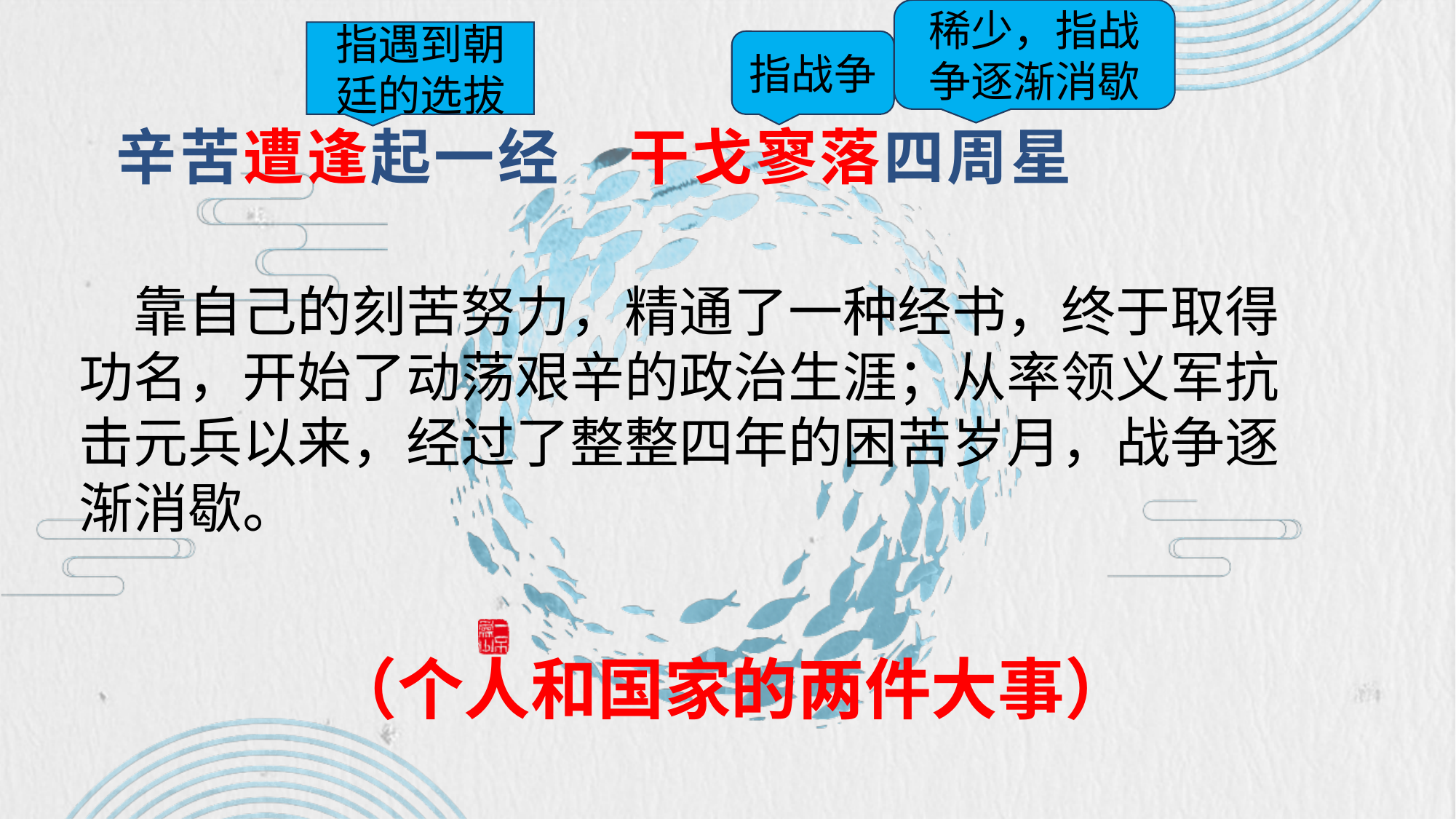

稀少，指战争逐渐消歇
指遇到朝廷的选拔
指战争
# 辛苦遭逢起一经    干戈寥落四周星
靠自己的刻苦努力，精通了一种经书，终于取得功名，开始了动荡艰辛的政治生涯；从率领义军抗击元兵以来，经过了整整四年的困苦岁月，战争逐渐消歇。
（个人和国家的两件大事）